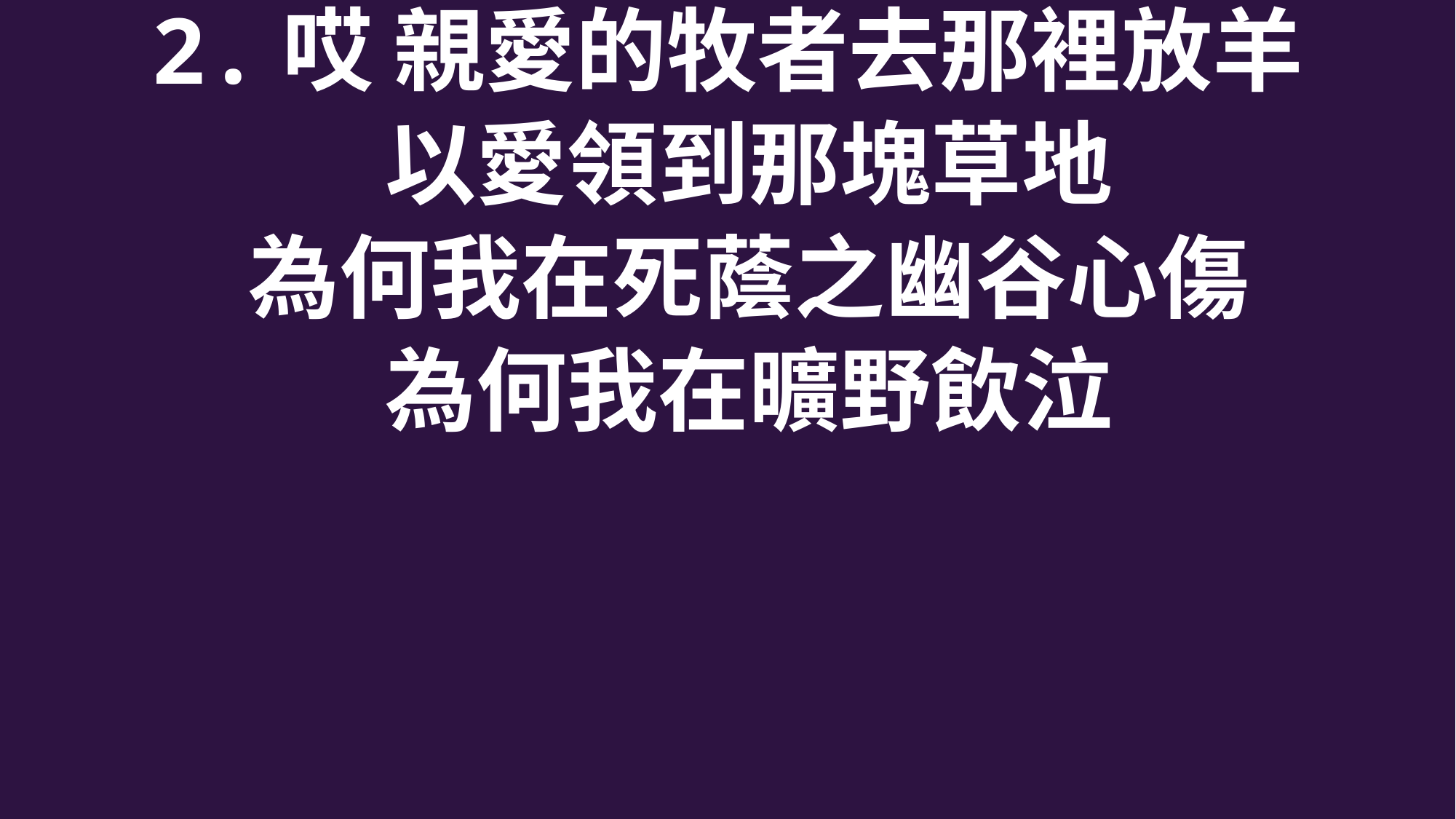

2.哎 親愛的牧者去那裡放羊
 以愛領到那塊草地
 為何我在死蔭之幽谷心傷
 為何我在曠野飲泣